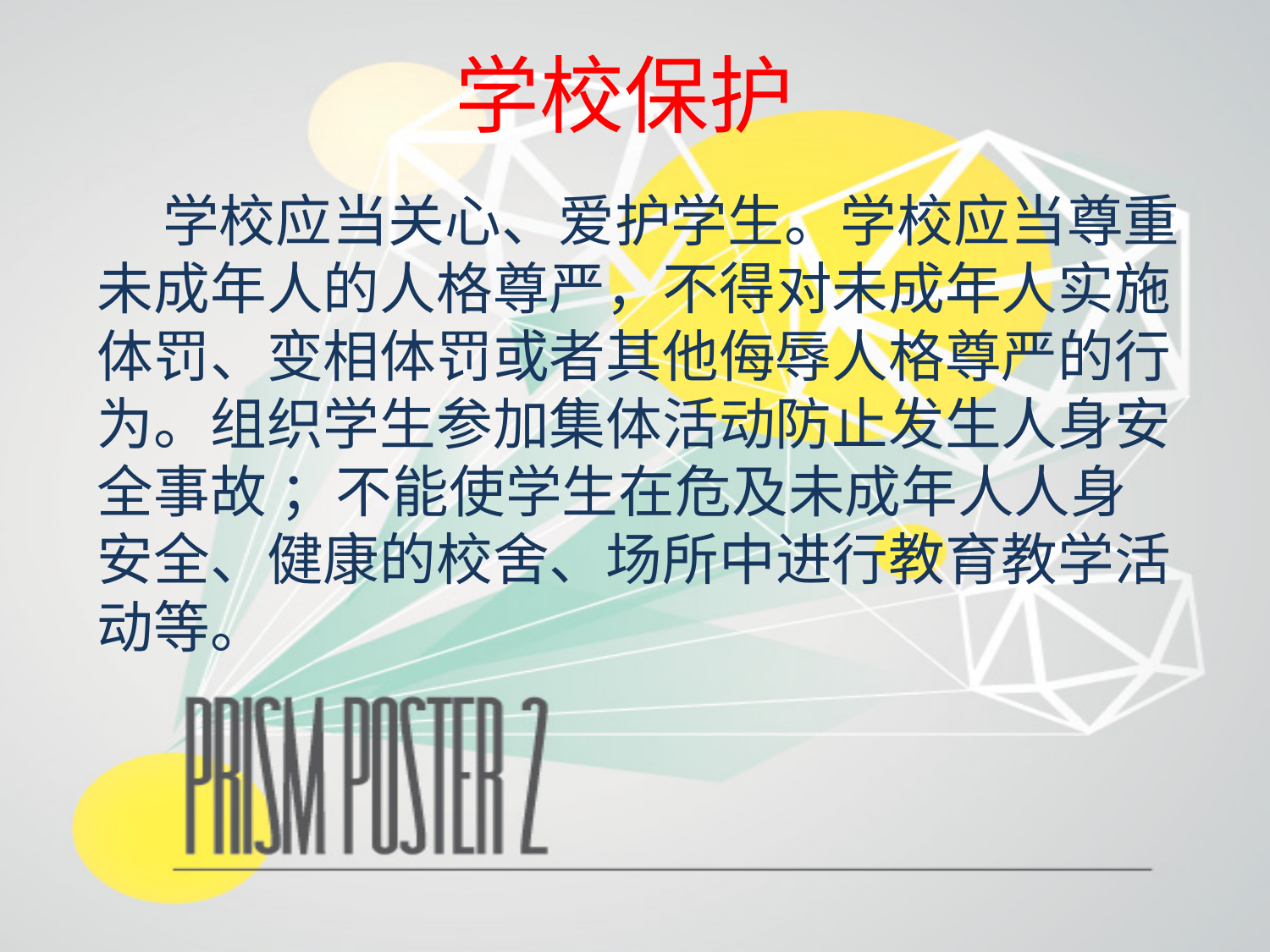

# 学校保护
    学校应当关心、爱护学生。学校应当尊重未成年人的人格尊严，不得对未成年人实施体罚、变相体罚或者其他侮辱人格尊严的行为。组织学生参加集体活动防止发生人身安全事故 ；不能使学生在危及未成年人人身安全、健康的校舍、场所中进行教育教学活动等。